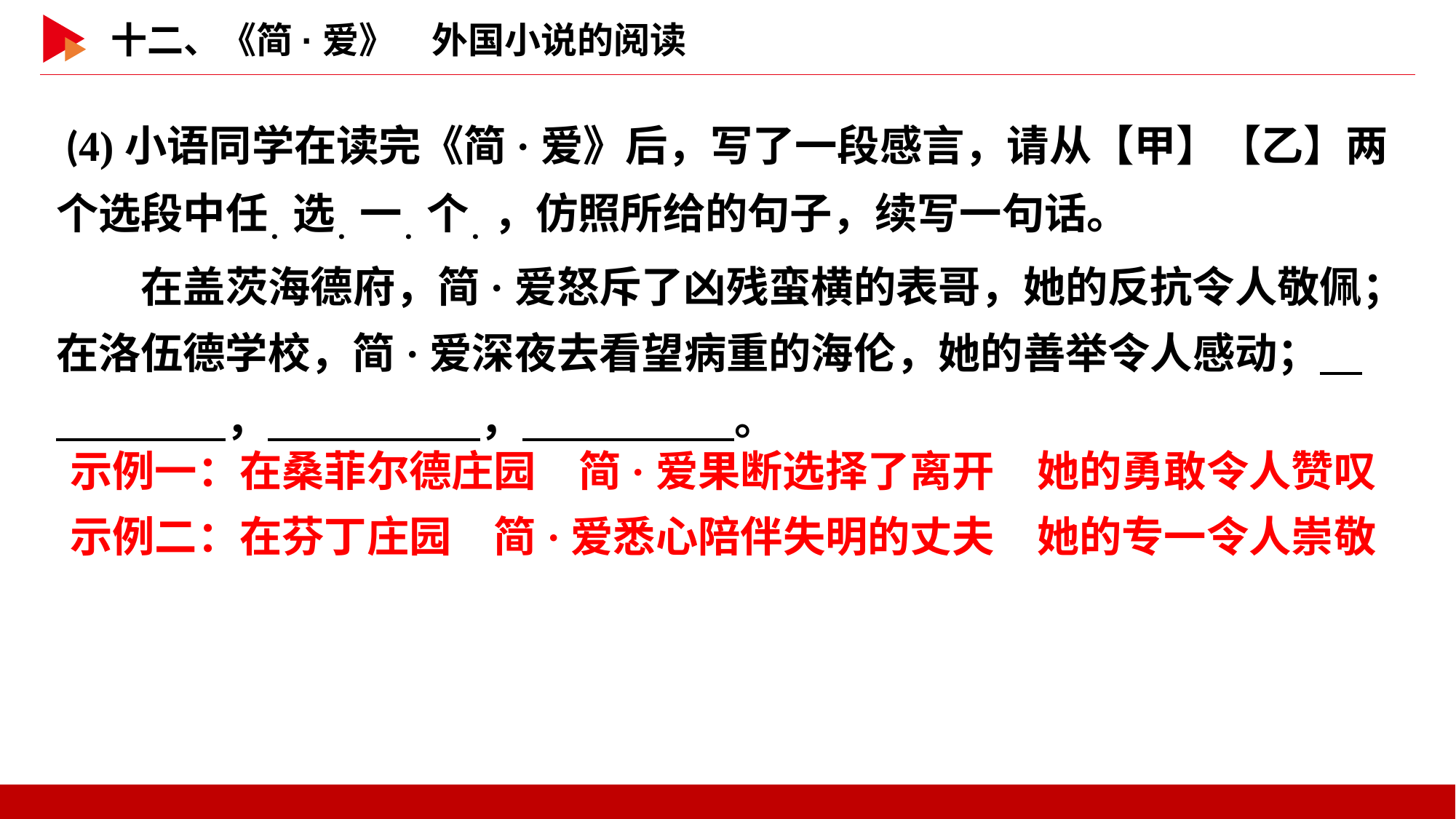

(4)小语同学在读完《简·爱》后，写了一段感言，请从【甲】【乙】两个选段中任．选．一．个．，仿照所给的句子，续写一句话。
　　在盖茨海德府，简·爱怒斥了凶残蛮横的表哥，她的反抗令人敬佩；在洛伍德学校，简·爱深夜去看望病重的海伦，她的善举令人感动；　　　　　，　　　　　，　　　　　。

示例一：在桑菲尔德庄园　简·爱果断选择了离开　她的勇敢令人赞叹
示例二：在芬丁庄园　简·爱悉心陪伴失明的丈夫　她的专一令人崇敬